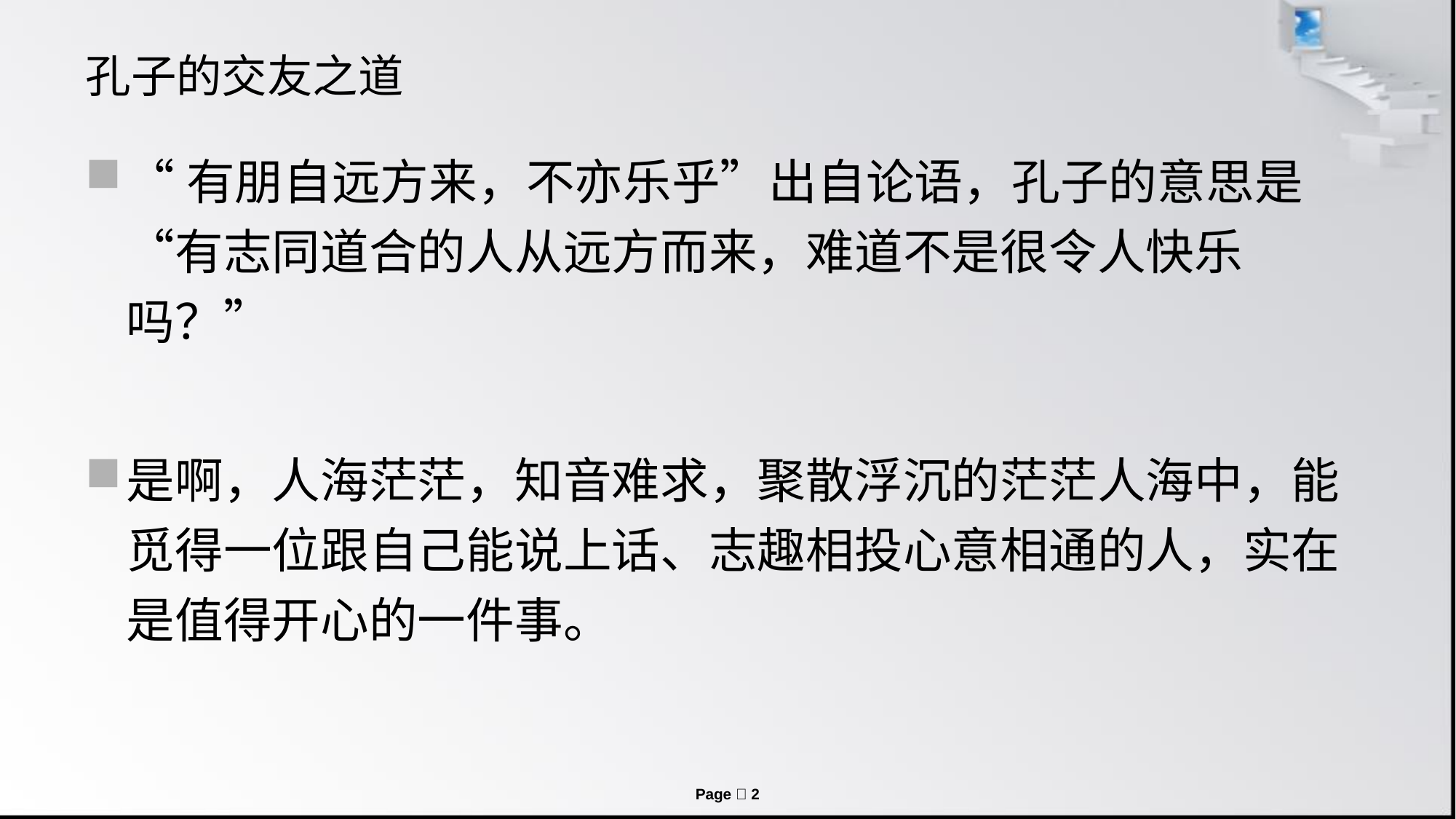

# 孔子的交友之道
“有朋自远方来，不亦乐乎”出自论语，孔子的意思是“有志同道合的人从远方而来，难道不是很令人快乐吗？”

是啊，人海茫茫，知音难求，聚散浮沉的茫茫人海中，能觅得一位跟自己能说上话、志趣相投心意相通的人，实在是值得开心的一件事。